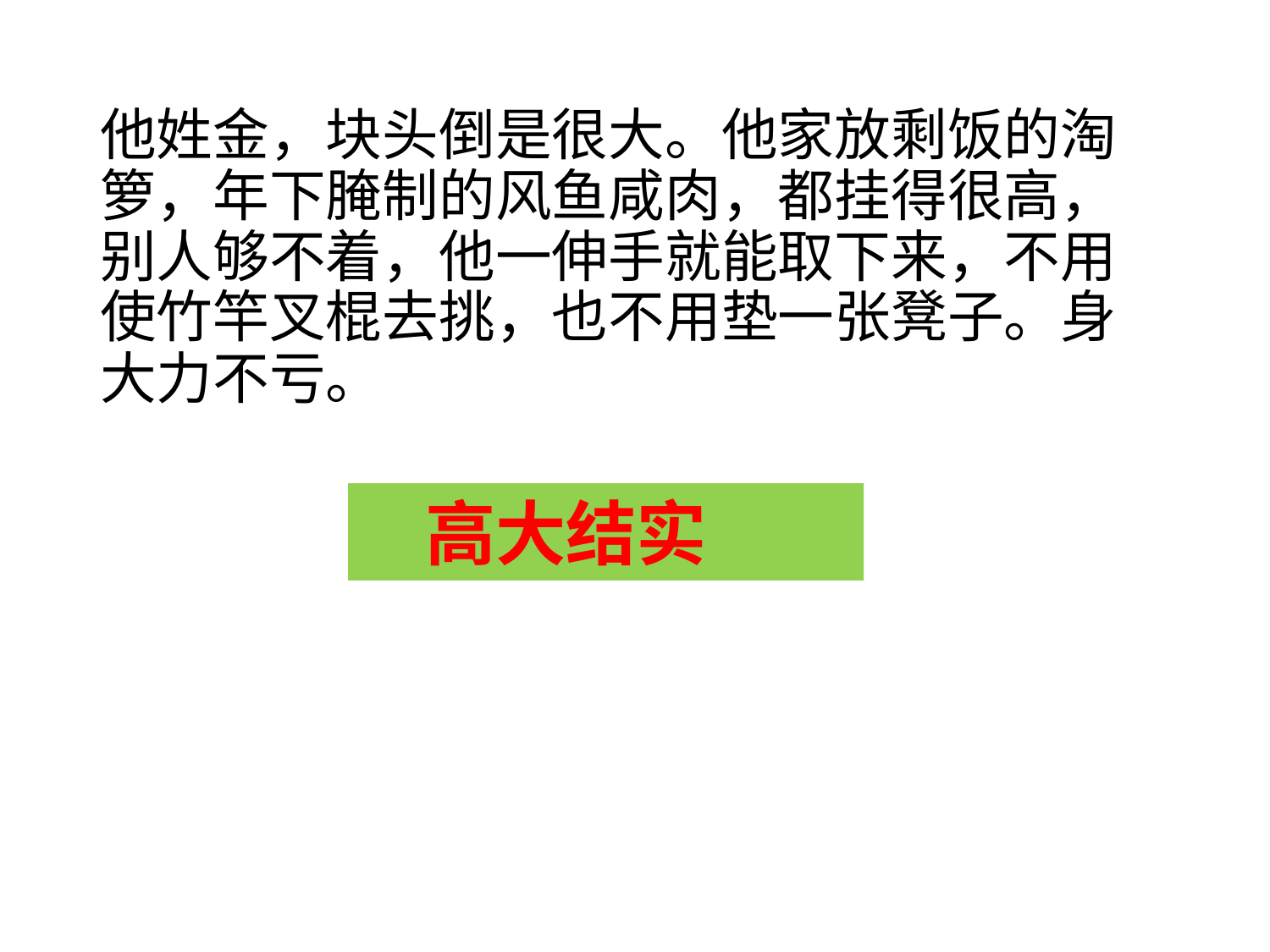

他姓金，块头倒是很大。他家放剩饭的淘箩，年下腌制的风鱼咸肉，都挂得很高，别人够不着，他一伸手就能取下来，不用使竹竿叉棍去挑，也不用垫一张凳子。身大力不亏。
   高大结实